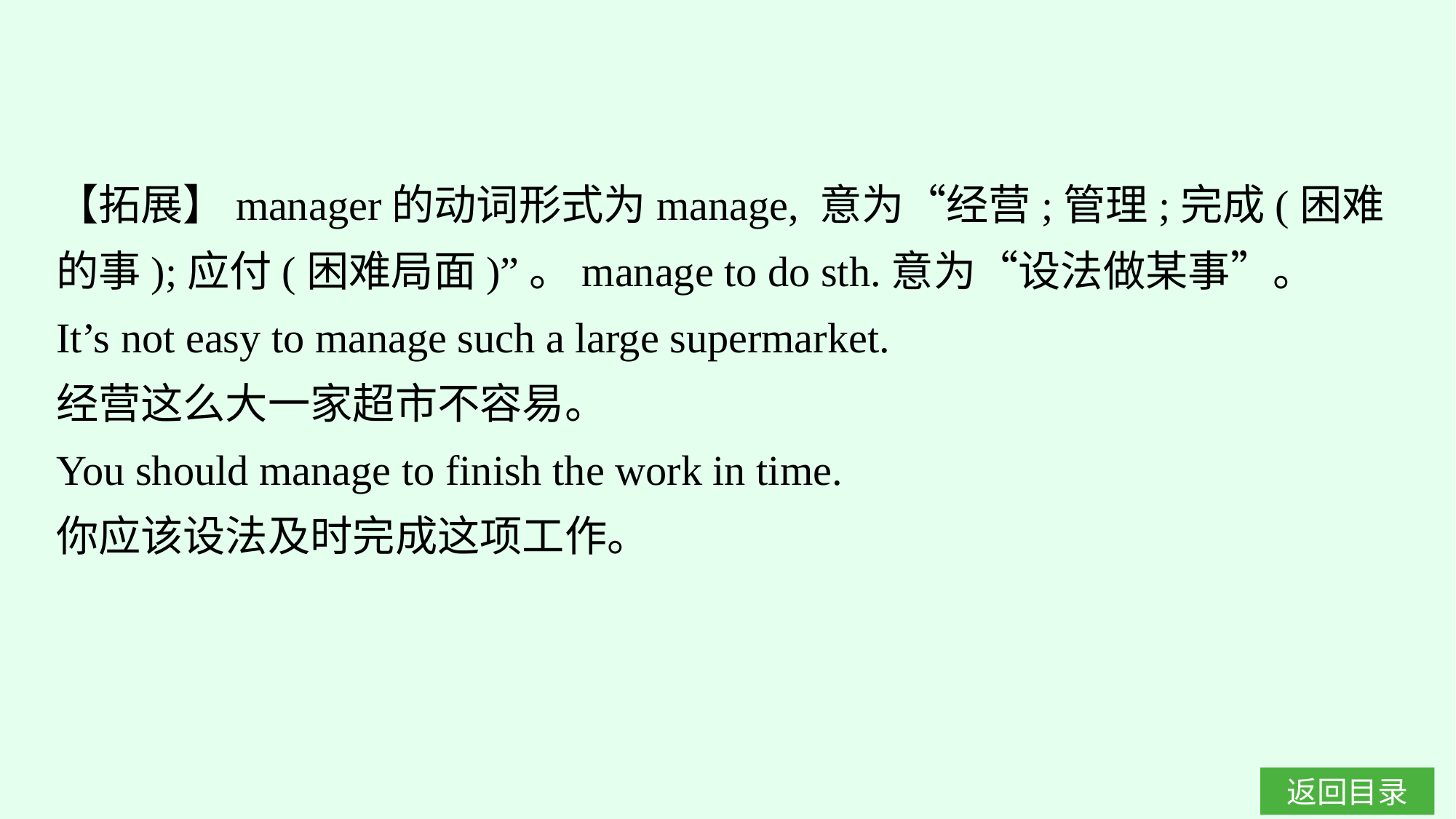

【拓展】manager的动词形式为manage, 意为“经营;管理;完成(困难的事);应付(困难局面)”。manage to do sth.意为“设法做某事”。
It’s not easy to manage such a large supermarket.
经营这么大一家超市不容易。
You should manage to finish the work in time.
你应该设法及时完成这项工作。